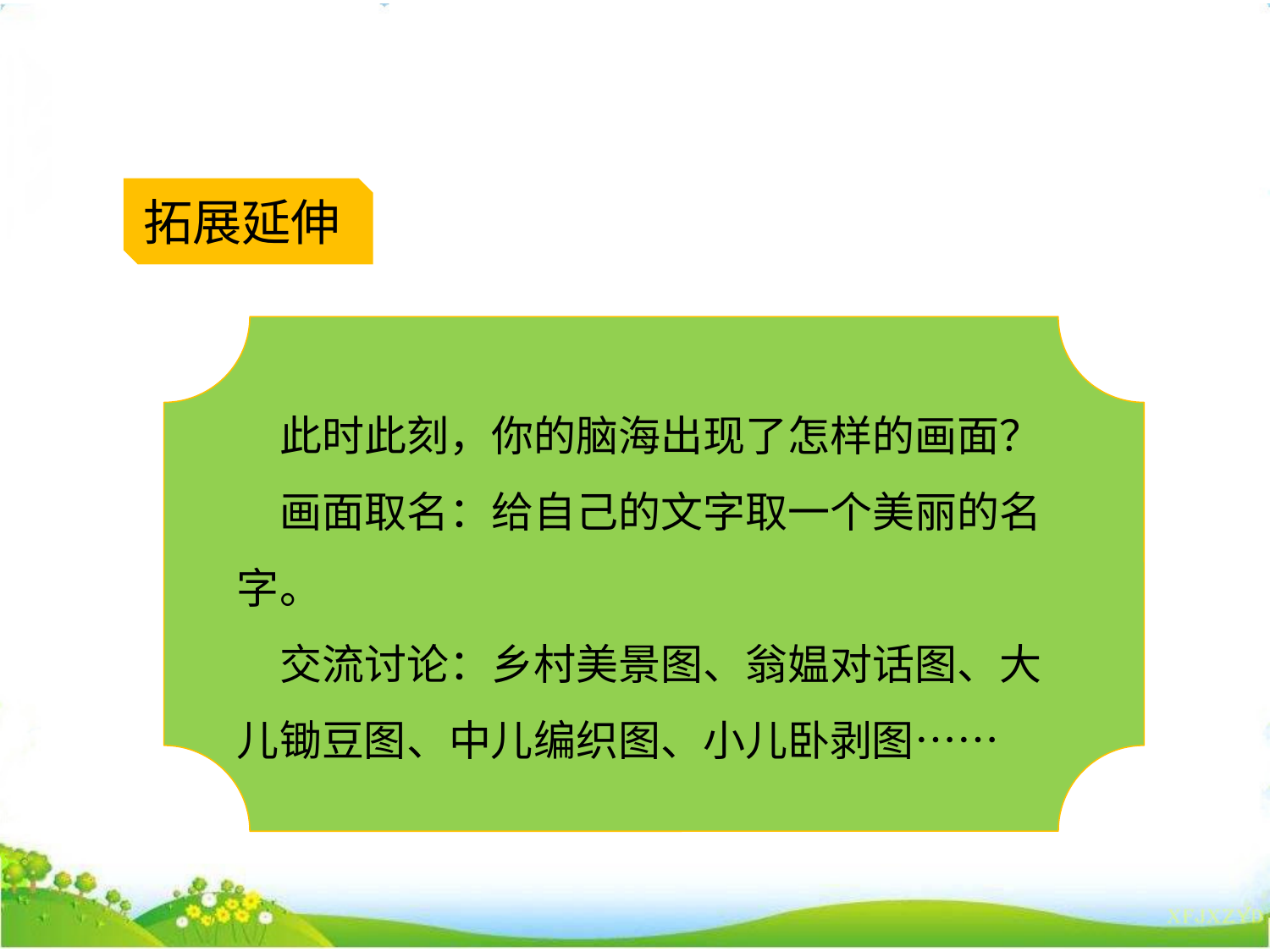

拓展延伸
此时此刻，你的脑海出现了怎样的画面？
画面取名：给自己的文字取一个美丽的名字。
交流讨论：乡村美景图、翁媪对话图、大儿锄豆图、中儿编织图、小儿卧剥图……